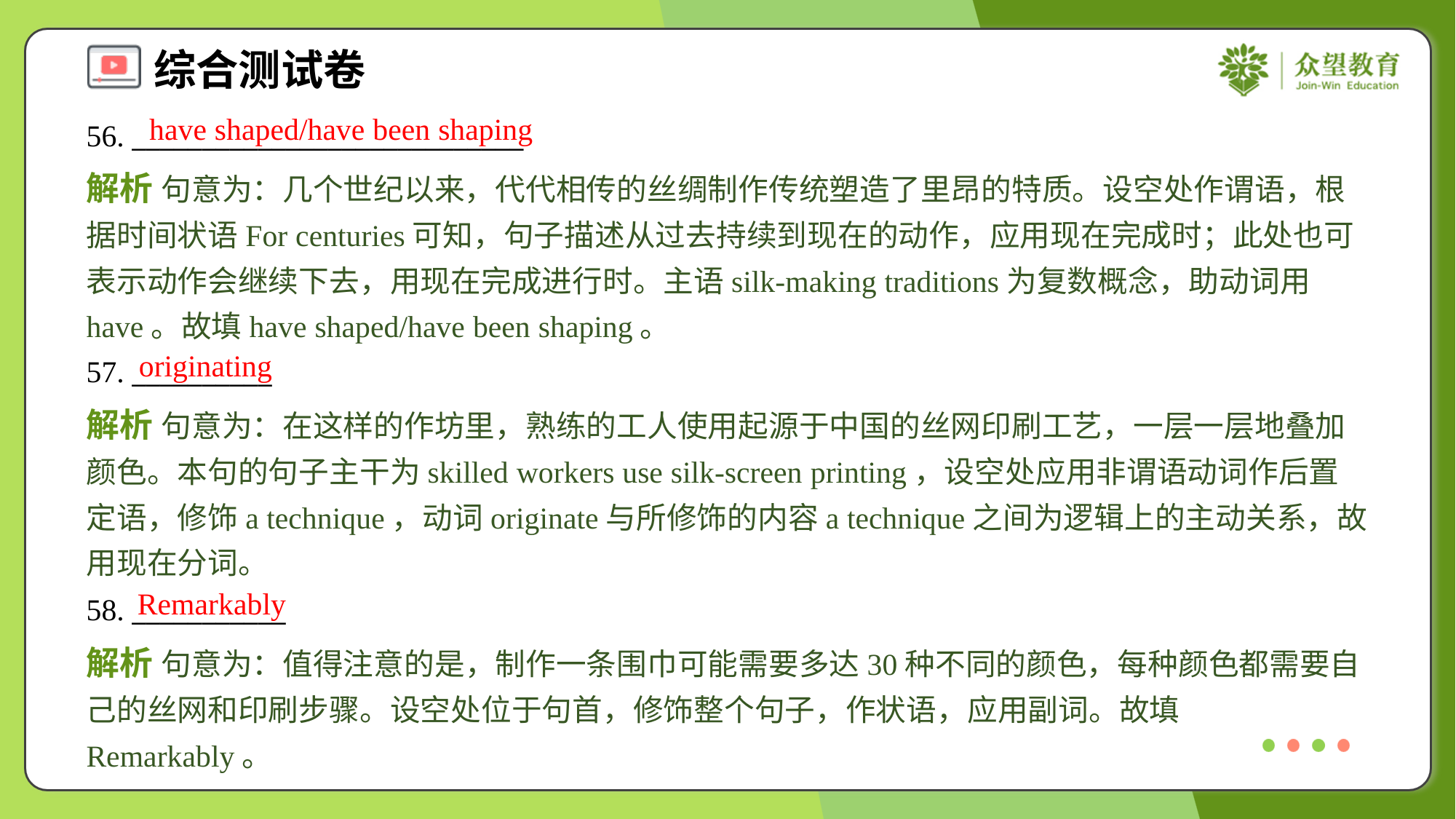

have shaped/have been shaping
56. ____________________________
解析 句意为：几个世纪以来，代代相传的丝绸制作传统塑造了里昂的特质。设空处作谓语，根据时间状语For centuries可知，句子描述从过去持续到现在的动作，应用现在完成时；此处也可表示动作会继续下去，用现在完成进行时。主语silk-making traditions为复数概念，助动词用have。故填have shaped/have been shaping。
originating
57. __________
解析 句意为：在这样的作坊里，熟练的工人使用起源于中国的丝网印刷工艺，一层一层地叠加颜色。本句的句子主干为skilled workers use silk-screen printing，设空处应用非谓语动词作后置定语，修饰a technique，动词originate与所修饰的内容a technique之间为逻辑上的主动关系，故用现在分词。
Remarkably
58. ___________
解析 句意为：值得注意的是，制作一条围巾可能需要多达30种不同的颜色，每种颜色都需要自己的丝网和印刷步骤。设空处位于句首，修饰整个句子，作状语，应用副词。故填Remarkably。